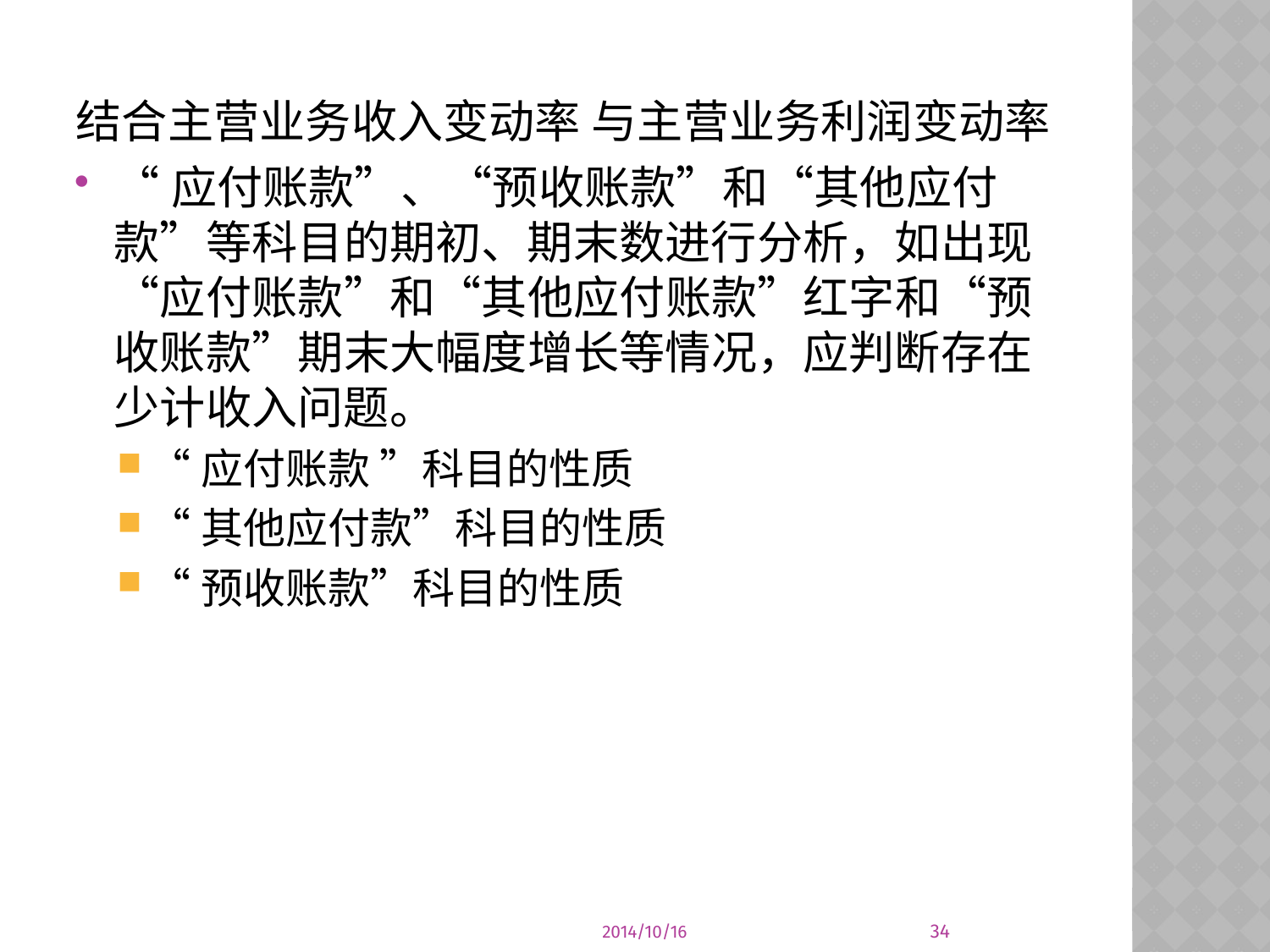

结合主营业务收入变动率 与主营业务利润变动率
“应付账款”、“预收账款”和“其他应付款”等科目的期初、期末数进行分析，如出现“应付账款”和“其他应付账款”红字和“预收账款”期末大幅度增长等情况，应判断存在少计收入问题。
“应付账款 ”科目的性质
“其他应付款”科目的性质
“预收账款”科目的性质
34
2014/10/16